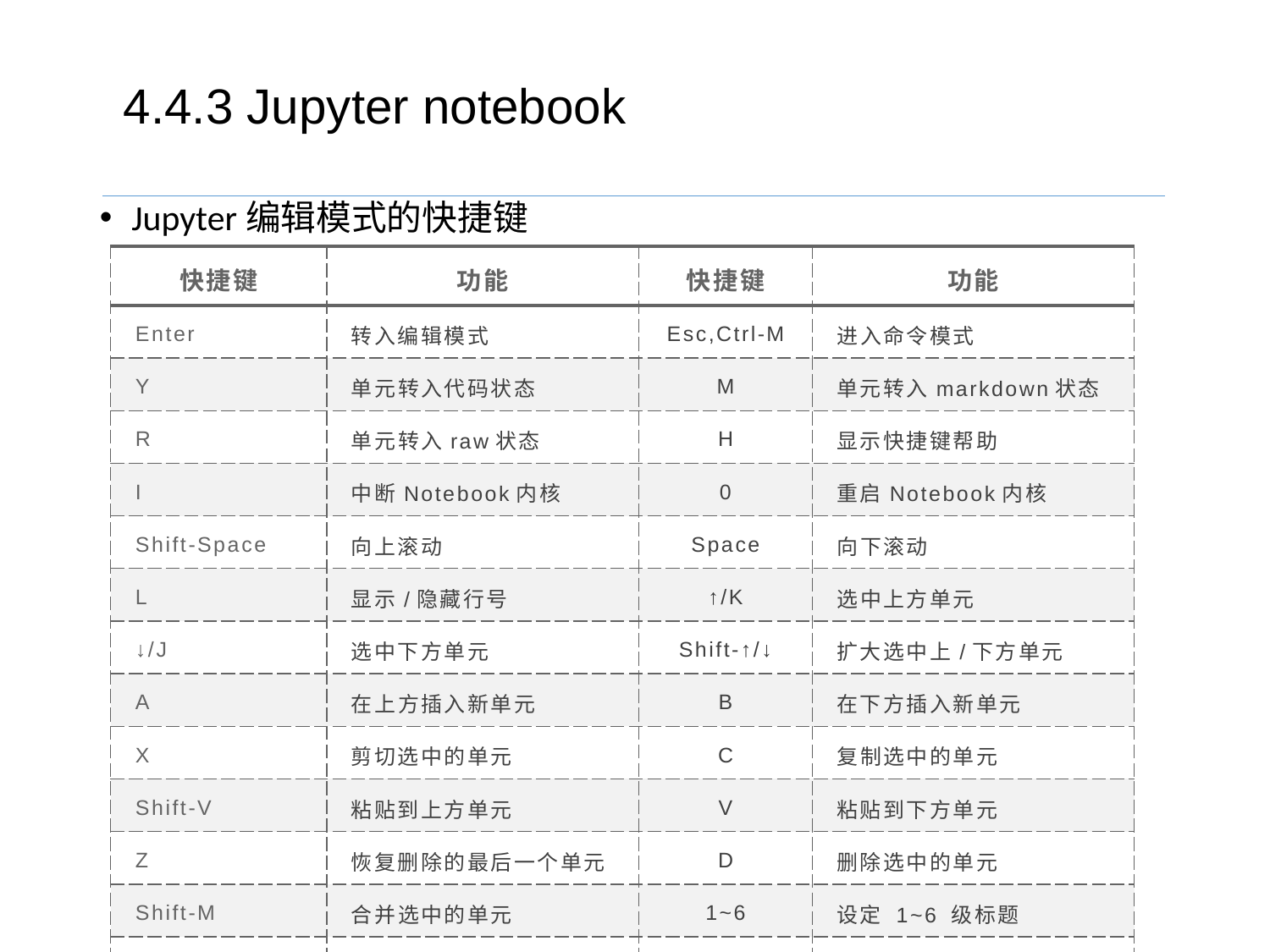

# 4.4.3 Jupyter notebook
Jupyter编辑模式的快捷键
| 快捷键 | 功能 | 快捷键 | 功能 |
| --- | --- | --- | --- |
| Enter | 转入编辑模式 | Esc,Ctrl-M | 进入命令模式 |
| Y | 单元转入代码状态 | M | 单元转入markdown状态 |
| R | 单元转入raw状态 | H | 显示快捷键帮助 |
| I | 中断Notebook内核 | 0 | 重启Notebook内核 |
| Shift-Space | 向上滚动 | Space | 向下滚动 |
| L | 显示/隐藏行号 | ↑/K | 选中上方单元 |
| ↓/J | 选中下方单元 | Shift-↑/↓ | 扩大选中上/下方单元 |
| A | 在上方插入新单元 | B | 在下方插入新单元 |
| X | 剪切选中的单元 | C | 复制选中的单元 |
| Shift-V | 粘贴到上方单元 | V | 粘贴到下方单元 |
| Z | 恢复删除的最后一个单元 | D | 删除选中的单元 |
| Shift-M | 合并选中的单元 | 1~6 | 设定 1~6 级标题 |
| O | 转换输出 | Shift-O | 转换输出滚动 |
| Shift | 忽略 |  |  |